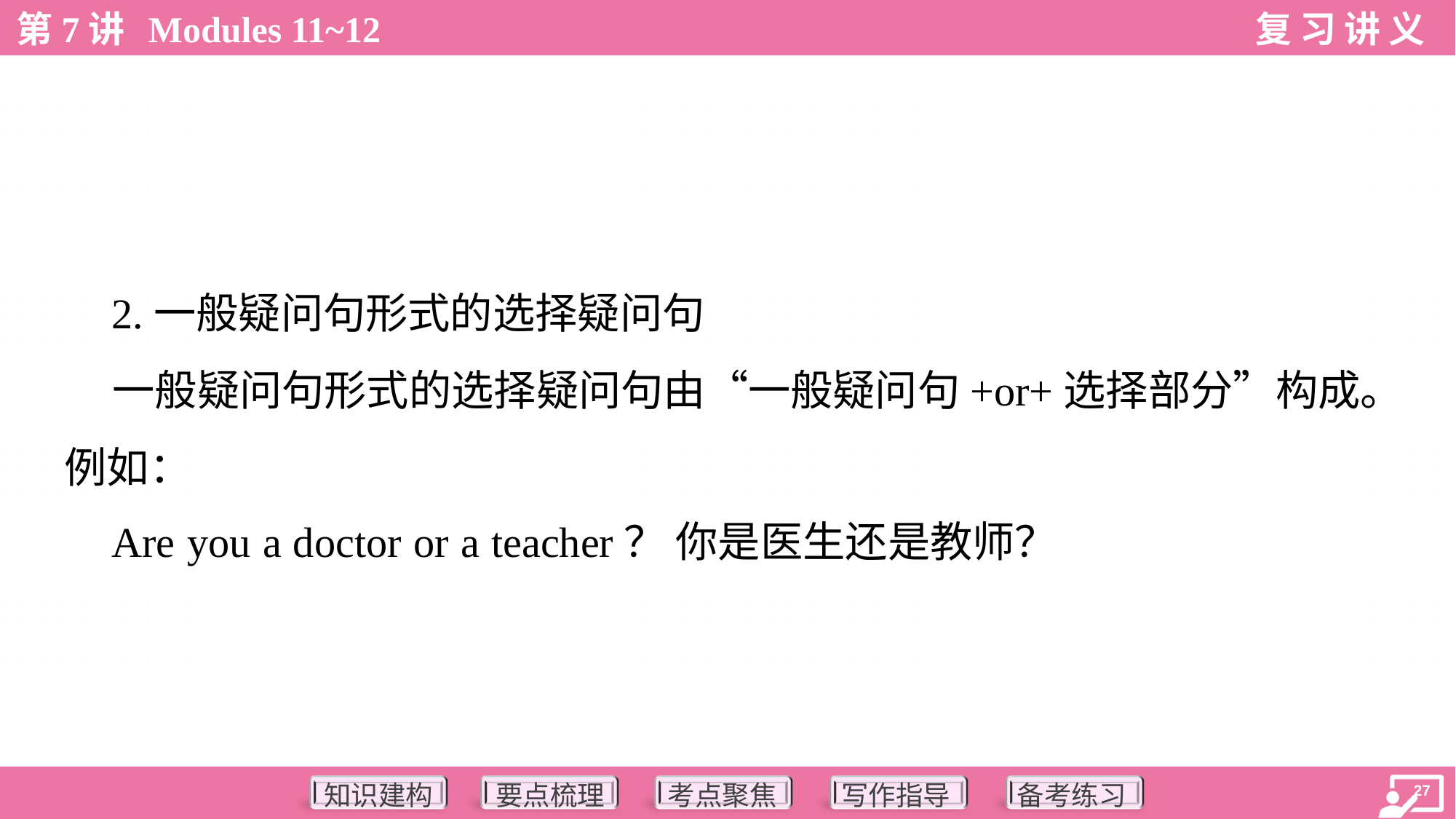

2.一般疑问句形式的选择疑问句
    一般疑问句形式的选择疑问句由“一般疑问句+or+选择部分”构成。
例如：
    Are you a doctor or a teacher？ 你是医生还是教师？